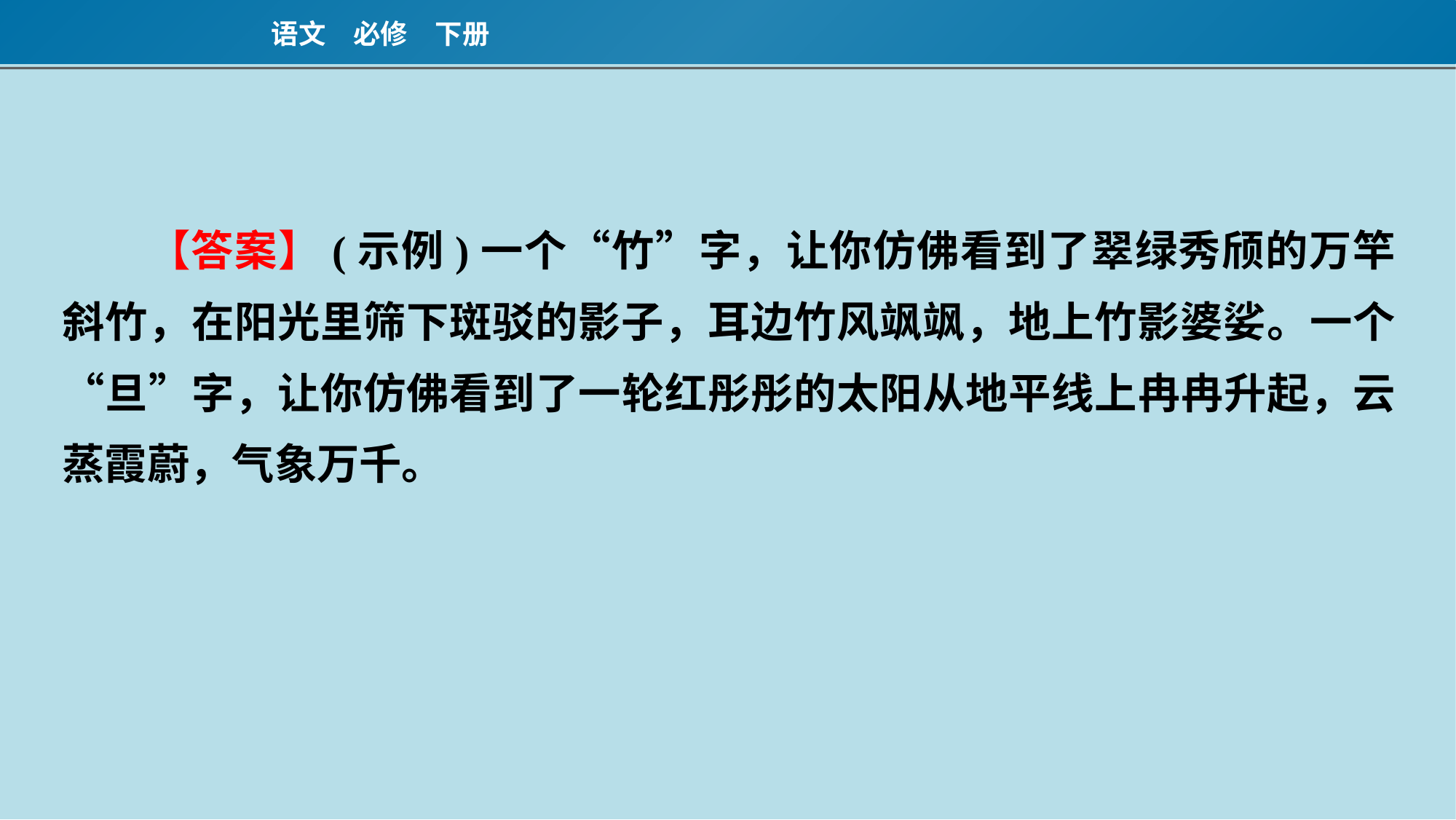

【答案】(示例)一个“竹”字，让你仿佛看到了翠绿秀颀的万竿斜竹，在阳光里筛下斑驳的影子，耳边竹风飒飒，地上竹影婆娑。一个“旦”字，让你仿佛看到了一轮红彤彤的太阳从地平线上冉冉升起，云蒸霞蔚，气象万千。